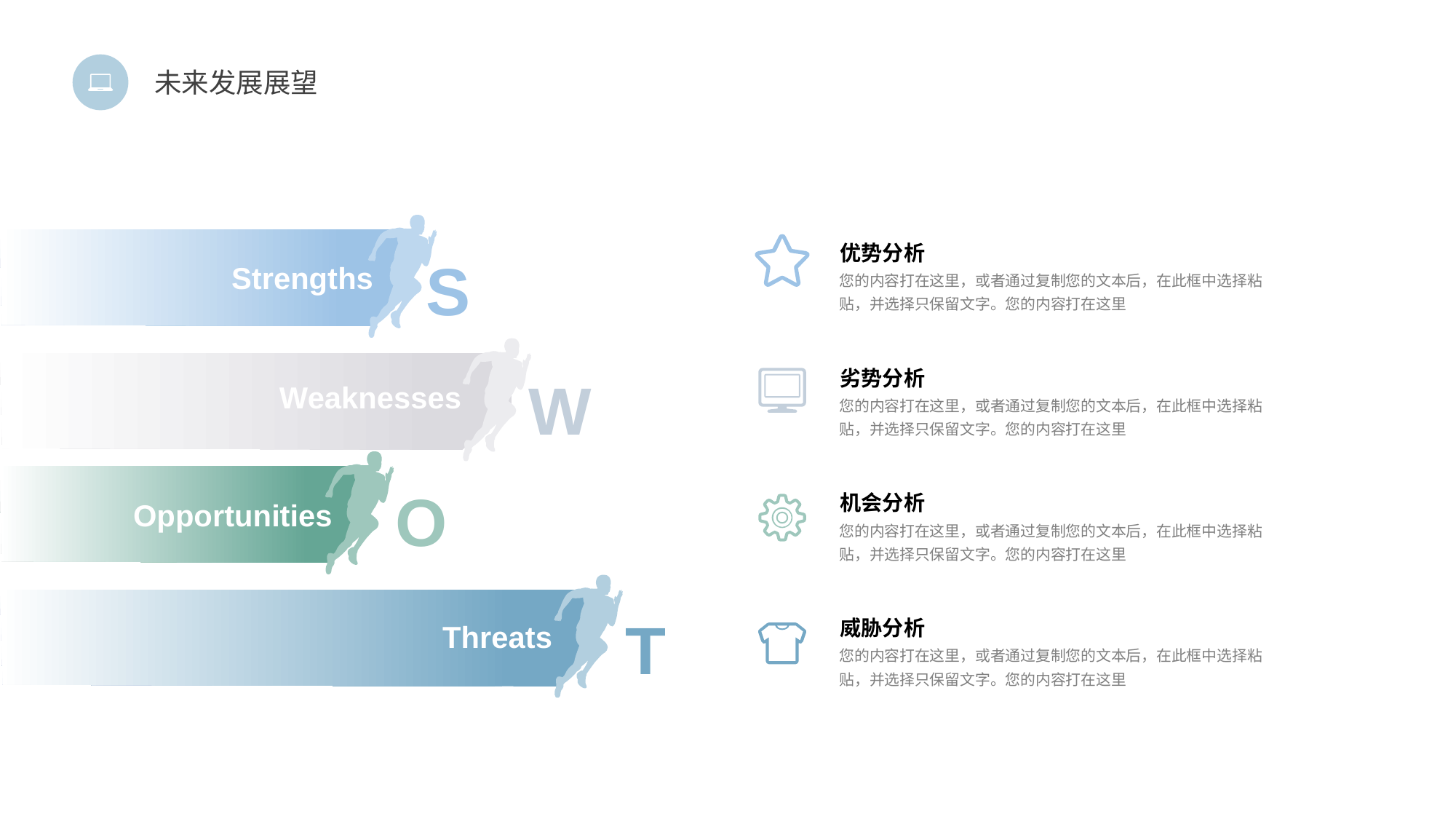

未来发展展望

优势分析

S
Strengths
您的内容打在这里，或者通过复制您的文本后，在此框中选择粘贴，并选择只保留文字。您的内容打在这里

劣势分析

W

Weaknesses
您的内容打在这里，或者通过复制您的文本后，在此框中选择粘贴，并选择只保留文字。您的内容打在这里

O
机会分析
Opportunities

您的内容打在这里，或者通过复制您的文本后，在此框中选择粘贴，并选择只保留文字。您的内容打在这里

威胁分析
T
Threats

您的内容打在这里，或者通过复制您的文本后，在此框中选择粘贴，并选择只保留文字。您的内容打在这里